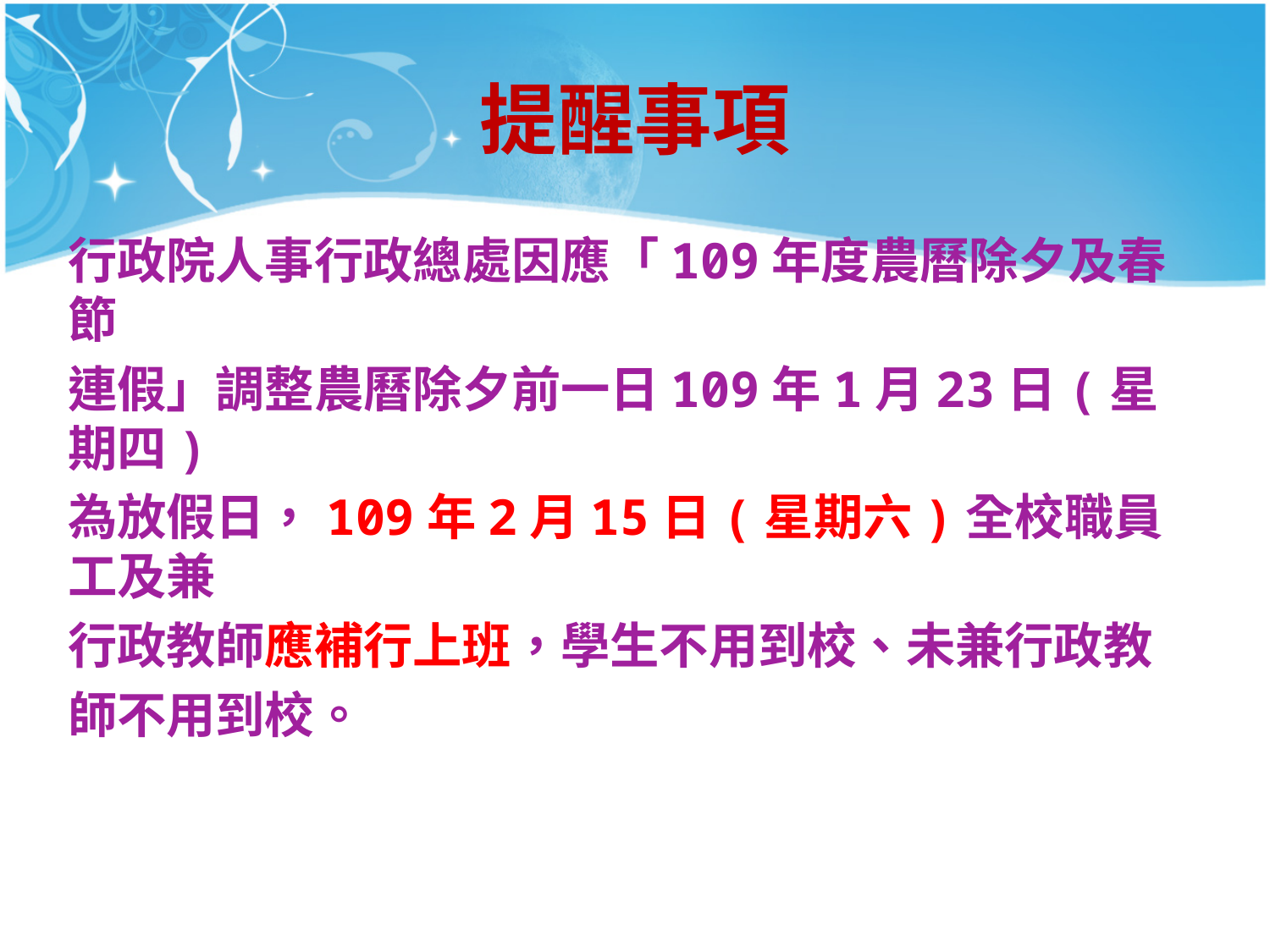

# 提醒事項
行政院人事行政總處因應「109年度農曆除夕及春節
連假」調整農曆除夕前一日109年1月23日(星期四)
為放假日，109年2月15日(星期六)全校職員工及兼
行政教師應補行上班，學生不用到校、未兼行政教
師不用到校。